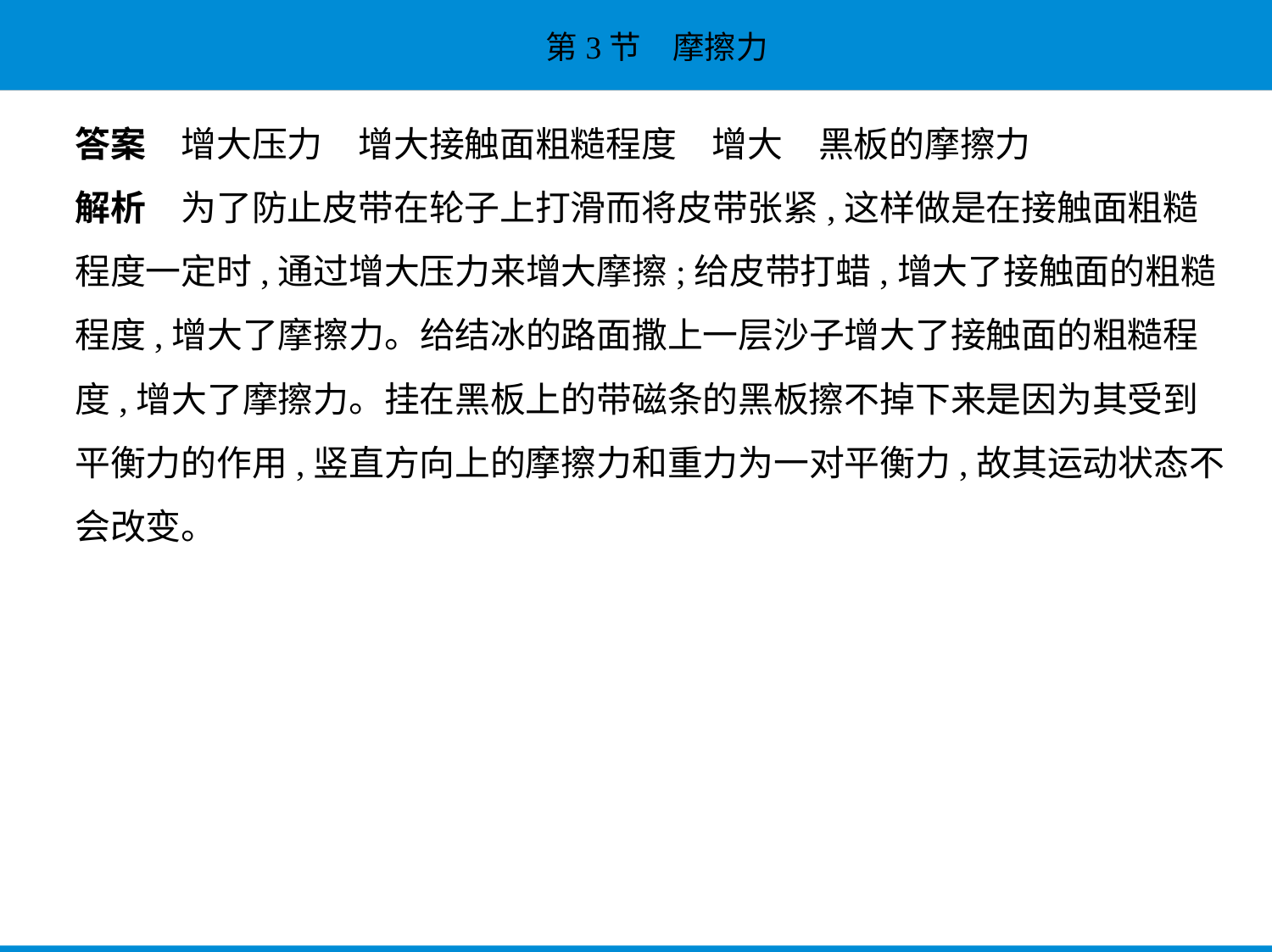

答案　增大压力　增大接触面粗糙程度　增大　黑板的摩擦力
解析　为了防止皮带在轮子上打滑而将皮带张紧,这样做是在接触面粗糙
程度一定时,通过增大压力来增大摩擦;给皮带打蜡,增大了接触面的粗糙
程度,增大了摩擦力。给结冰的路面撒上一层沙子增大了接触面的粗糙程
度,增大了摩擦力。挂在黑板上的带磁条的黑板擦不掉下来是因为其受到
平衡力的作用,竖直方向上的摩擦力和重力为一对平衡力,故其运动状态不
会改变。